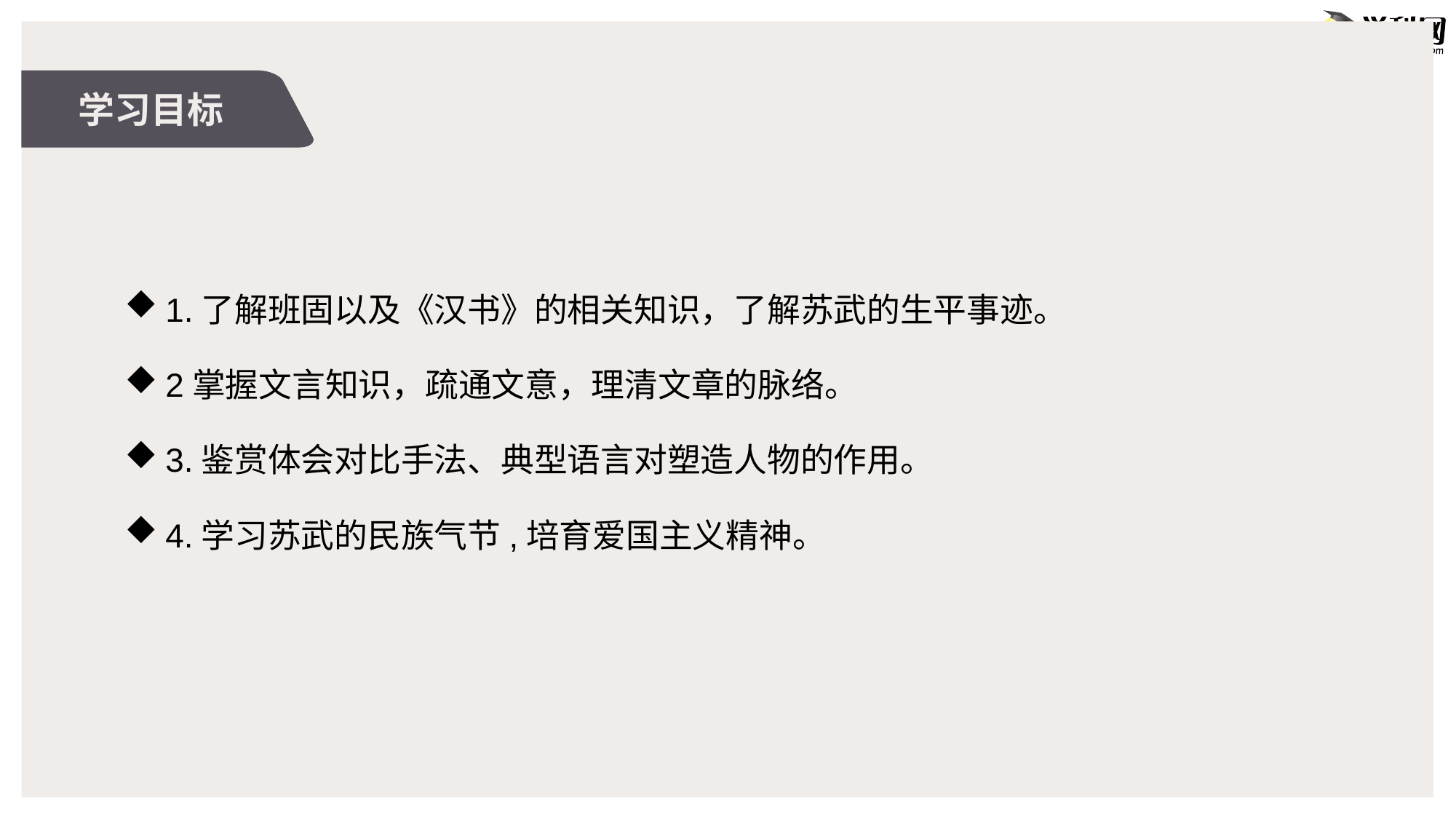

学习目标

1.了解班固以及《汉书》的相关知识，了解苏武的生平事迹。
2掌握文言知识，疏通文意，理清文章的脉络。
3.鉴赏体会对比手法、典型语言对塑造人物的作用。
4.学习苏武的民族气节,培育爱国主义精神。